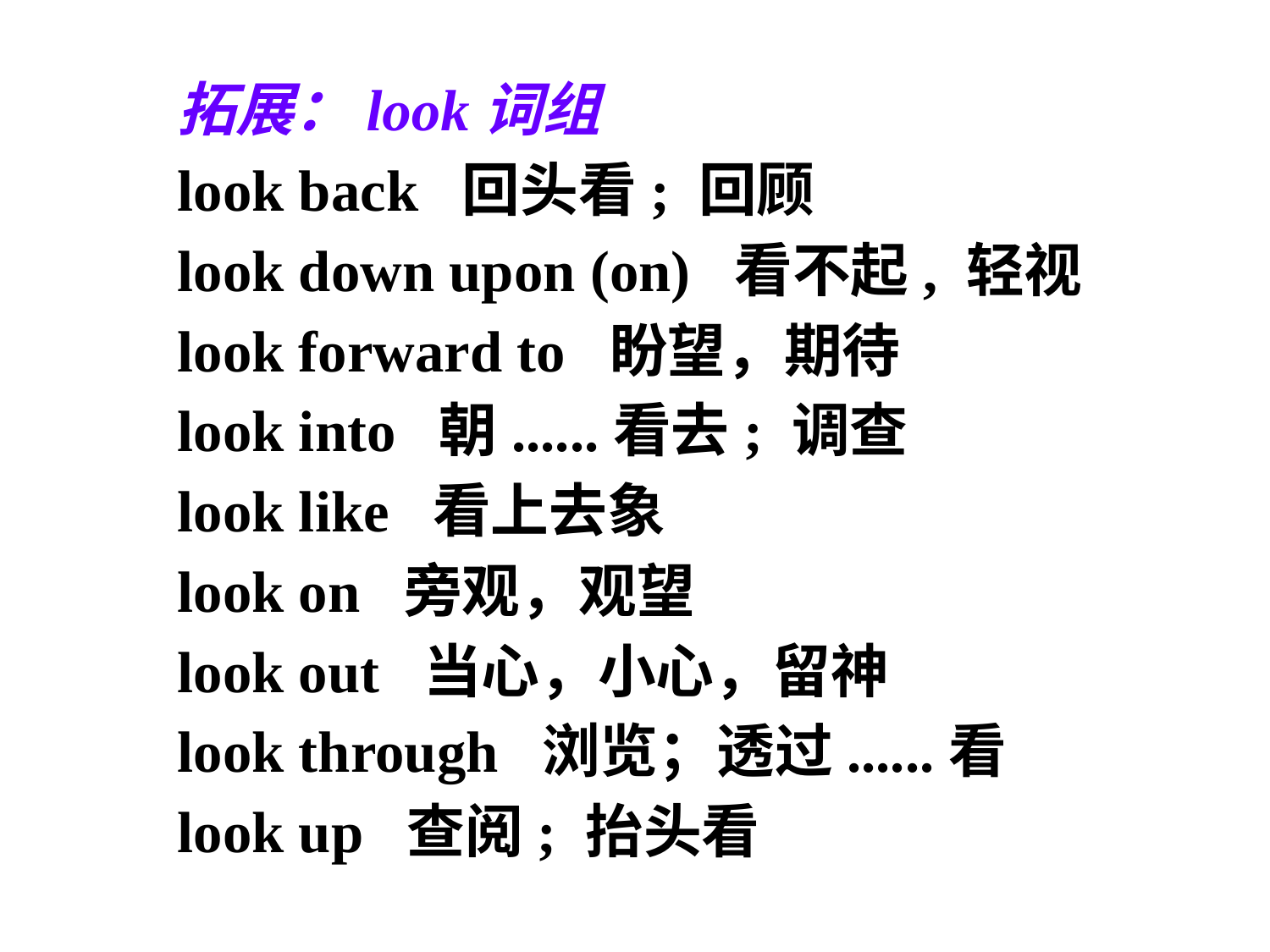

拓展：look词组
look back  回头看; 回顾
look down upon (on)  看不起, 轻视
look forward to  盼望，期待
look into  朝......看去; 调查
look like  看上去象
look on  旁观，观望
look out  当心，小心，留神
look through  浏览；透过......看
look up  查阅; 抬头看